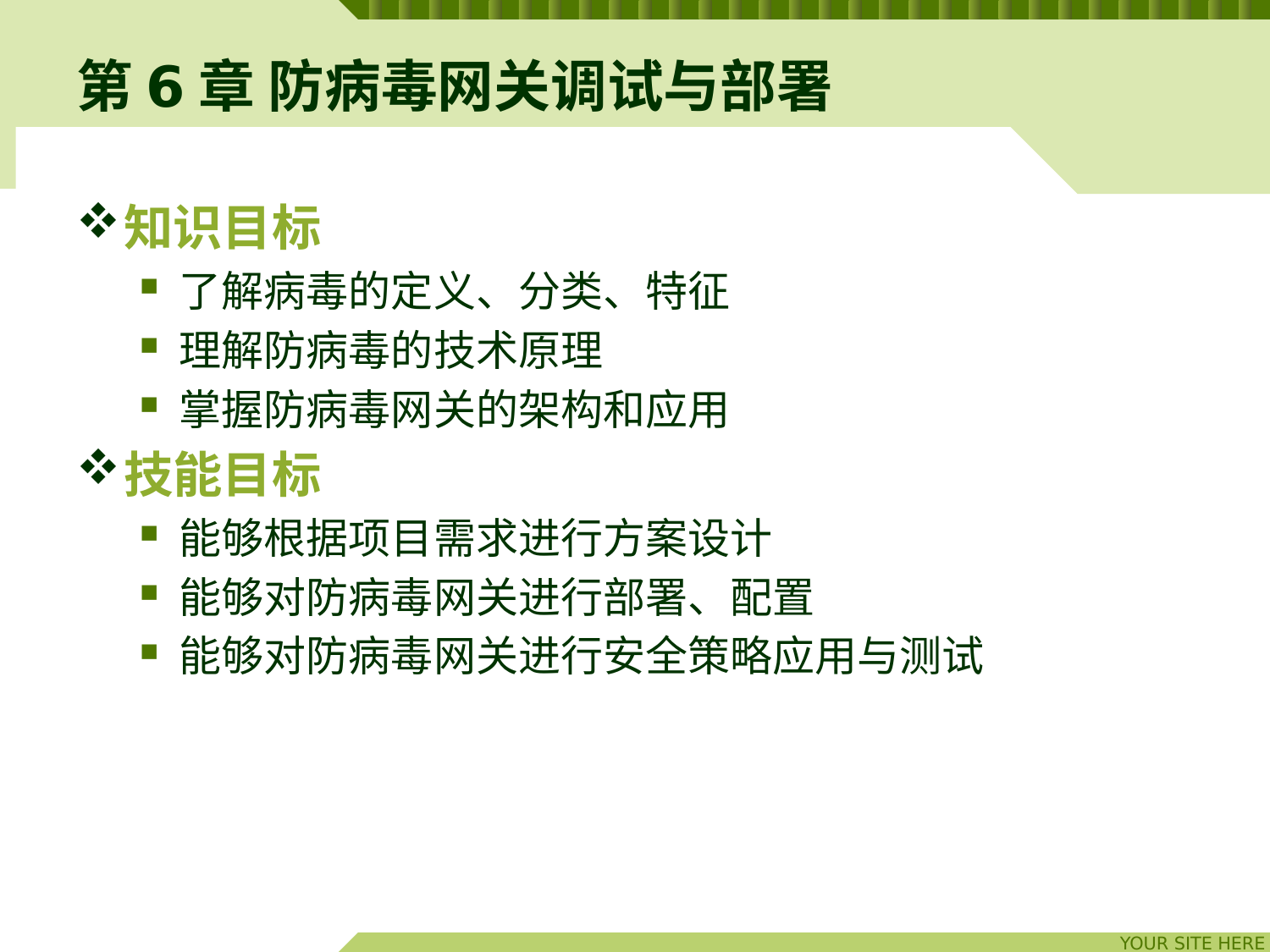

# 第6章 防病毒网关调试与部署
知识目标
了解病毒的定义、分类、特征
理解防病毒的技术原理
掌握防病毒网关的架构和应用
技能目标
能够根据项目需求进行方案设计
能够对防病毒网关进行部署、配置
能够对防病毒网关进行安全策略应用与测试